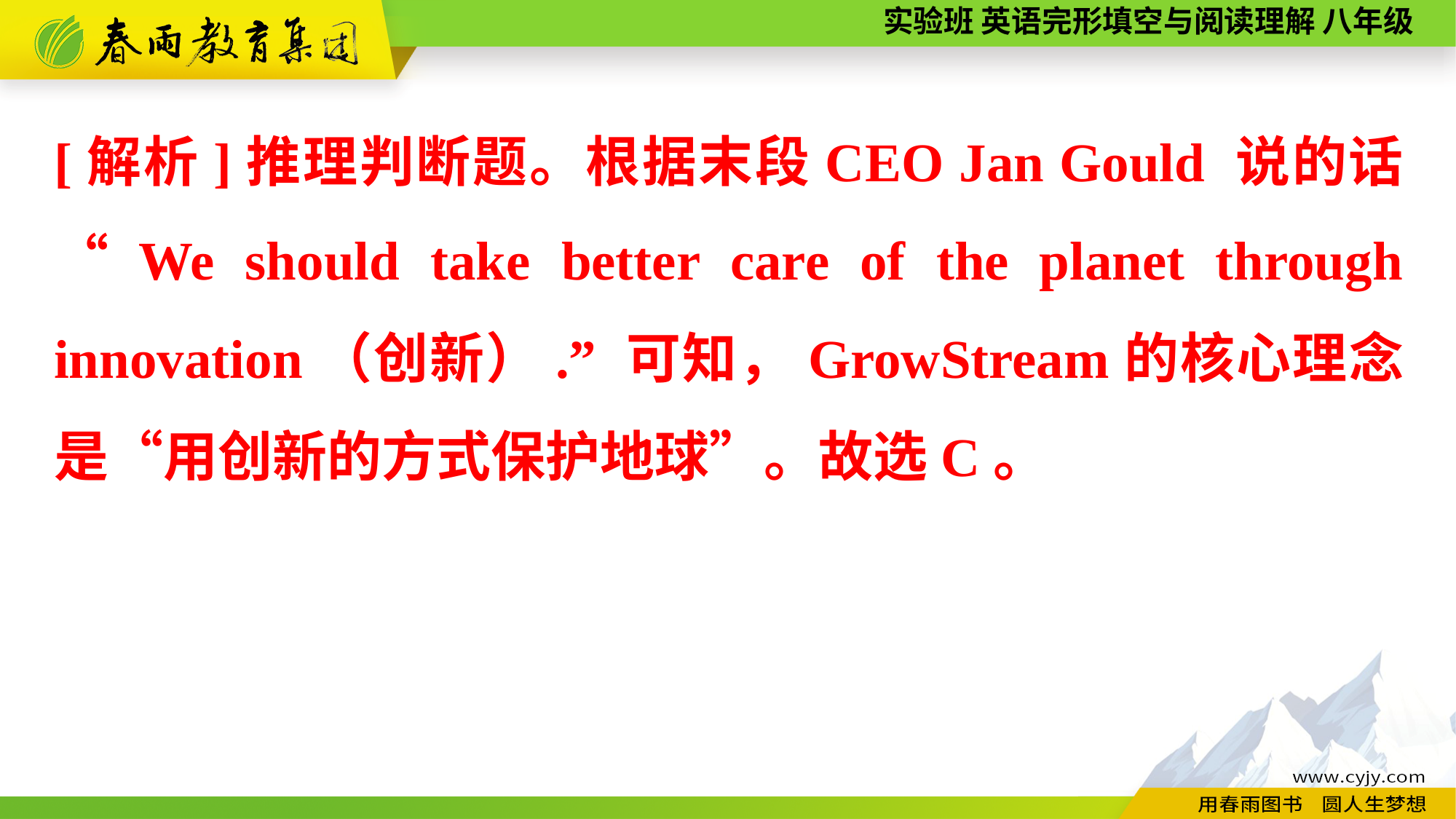

[解析]推理判断题。根据末段CEO Jan Gould 说的话“We should take better care of the planet through innovation（创新）.” 可知，GrowStream的核心理念是“用创新的方式保护地球”。故选C。